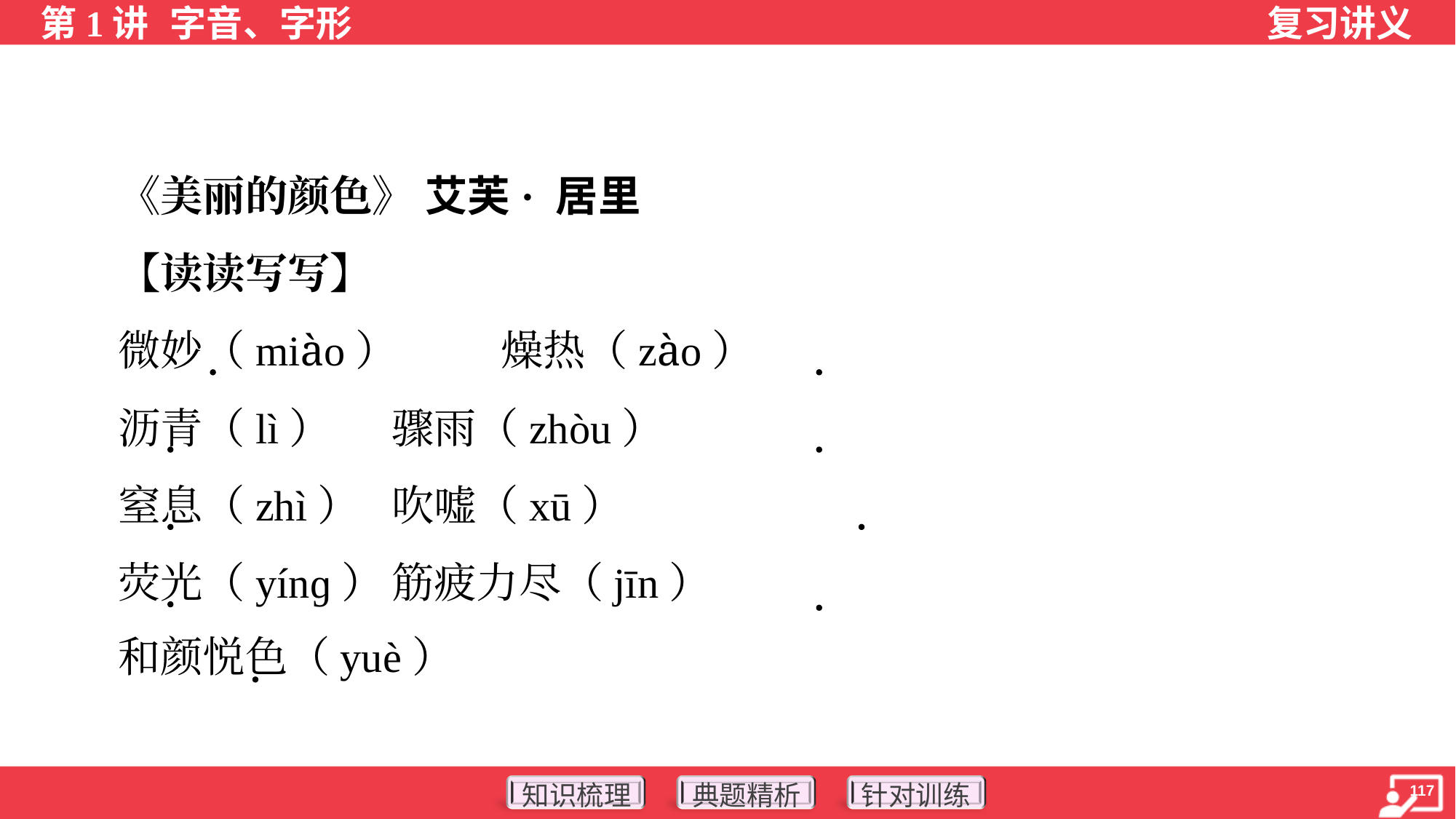

《美丽的颜色》 艾芙· 居里
    【读读写写】
    微妙（miào）	燥热（zào）
    沥青（lì）	骤雨（zhòu）
    窒息（zhì）	吹嘘（xū）
    荧光（yínɡ）	筋疲力尽（jīn）
    和颜悦色（yuè）